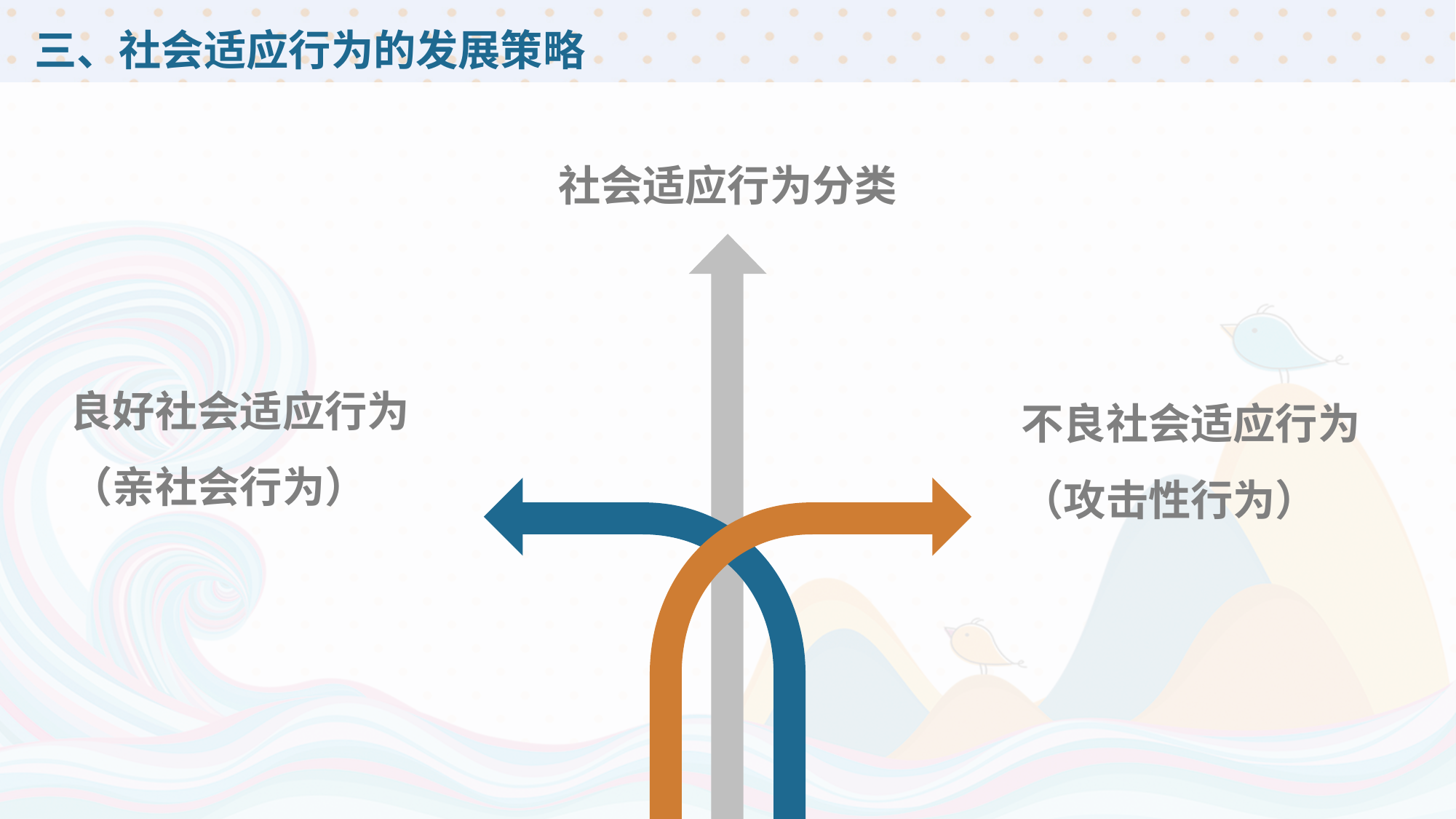

# 三、社会适应行为的发展策略
社会适应行为分类

良好社会适应行为
（亲社会行为）
不良社会适应行为
（攻击性行为）